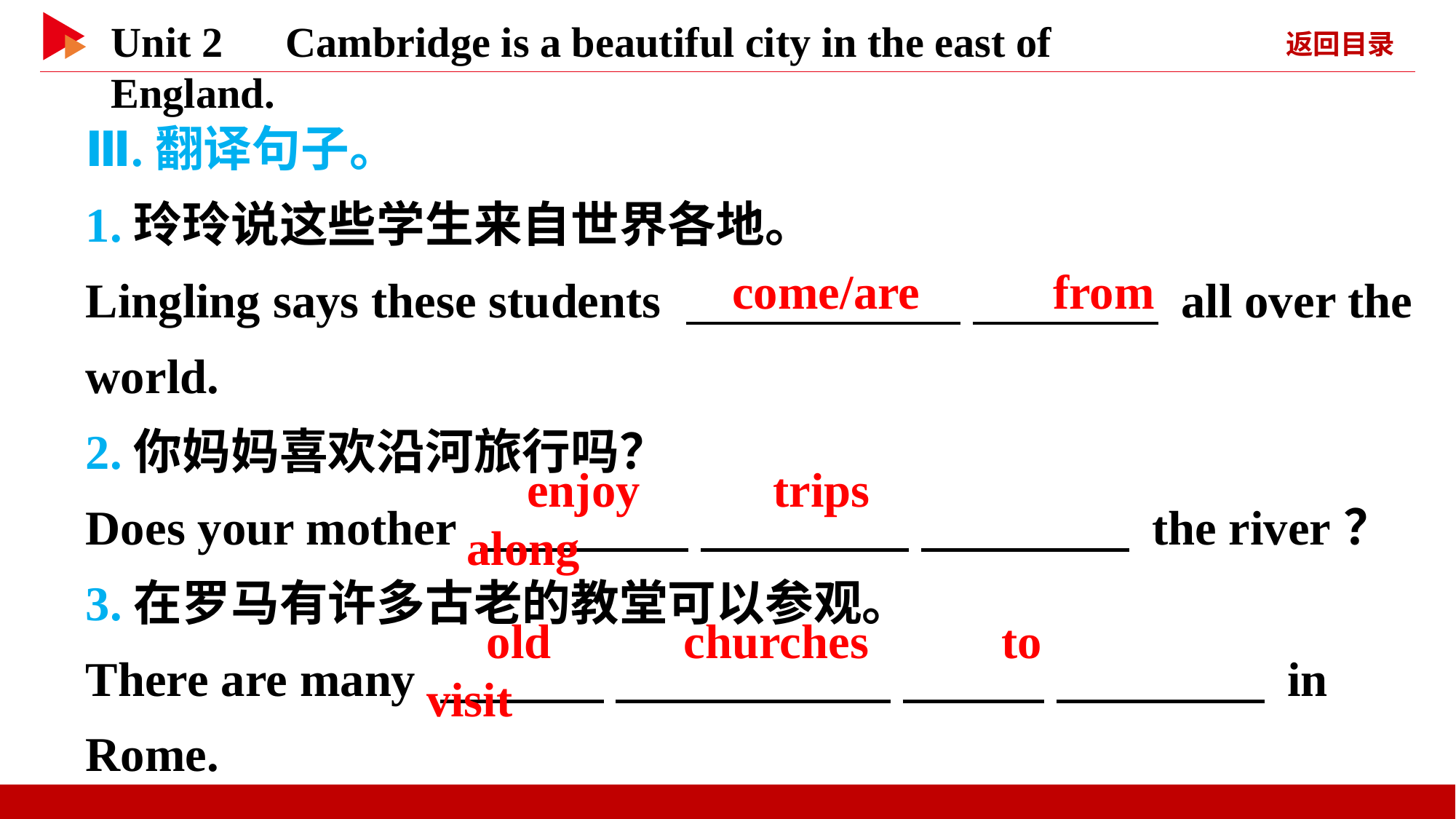

Ⅲ.翻译句子。
1.玲玲说这些学生来自世界各地。
Lingling says these students 　                　 　        　 all over the world.
2.你妈妈喜欢沿河旅行吗？
Does your mother 　          　 　          　 　          　 the river？
3.在罗马有许多古老的教堂可以参观。
There are many 　      　 　                　 　    　 　          　 in Rome.
　come/are　 　from
　enjoy　 　trips　 　along
　old　 　churches　 　to　 　visit